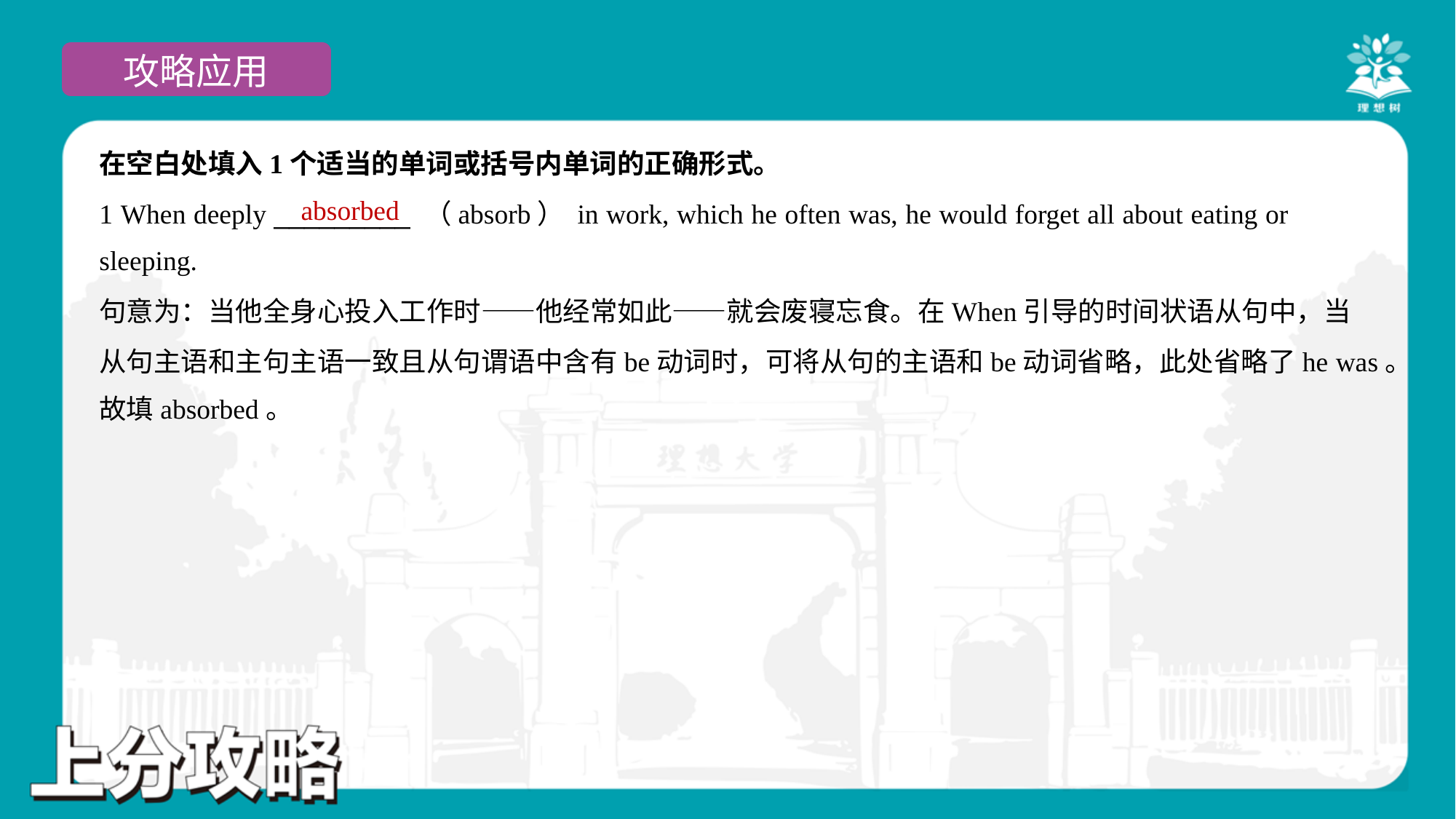

在空白处填入1个适当的单词或括号内单词的正确形式。
1 When deeply _________ （absorb） in work, which he often was, he would forget all about eating or
sleeping.
absorbed
句意为：当他全身心投入工作时——他经常如此——就会废寝忘食。在When引导的时间状语从句中，当
从句主语和主句主语一致且从句谓语中含有be动词时，可将从句的主语和be动词省略，此处省略了he was。
故填absorbed。